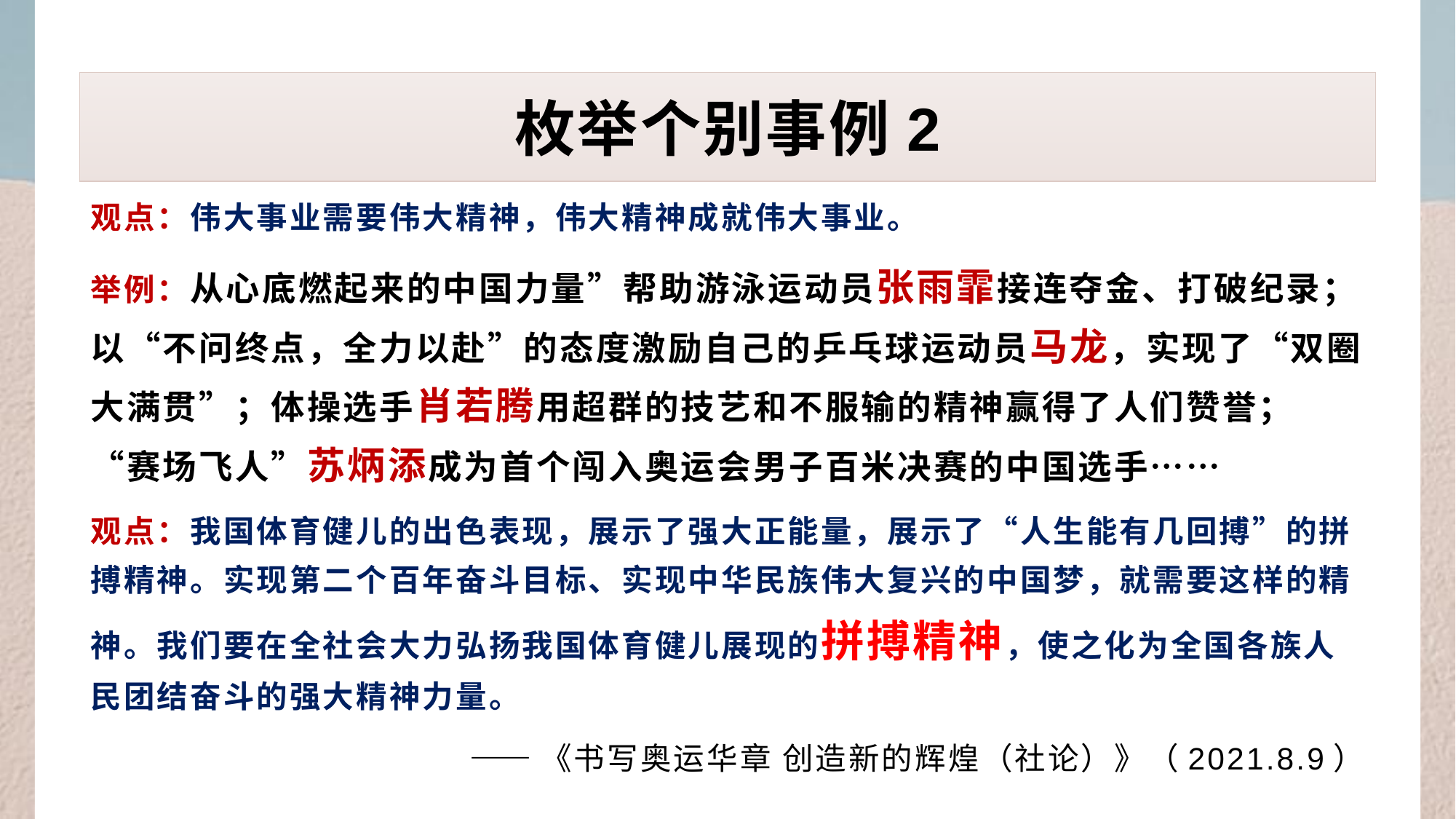

# 枚举个别事例2
观点：伟大事业需要伟大精神，伟大精神成就伟大事业。
举例：从心底燃起来的中国力量”帮助游泳运动员张雨霏接连夺金、打破纪录；以“不问终点，全力以赴”的态度激励自己的乒乓球运动员马龙，实现了“双圈大满贯”；体操选手肖若腾用超群的技艺和不服输的精神赢得了人们赞誉；“赛场飞人”苏炳添成为首个闯入奥运会男子百米决赛的中国选手……
观点：我国体育健儿的出色表现，展示了强大正能量，展示了“人生能有几回搏”的拼搏精神。实现第二个百年奋斗目标、实现中华民族伟大复兴的中国梦，就需要这样的精神。我们要在全社会大力弘扬我国体育健儿展现的拼搏精神，使之化为全国各族人民团结奋斗的强大精神力量。
——《书写奥运华章 创造新的辉煌（社论）》（2021.8.9）